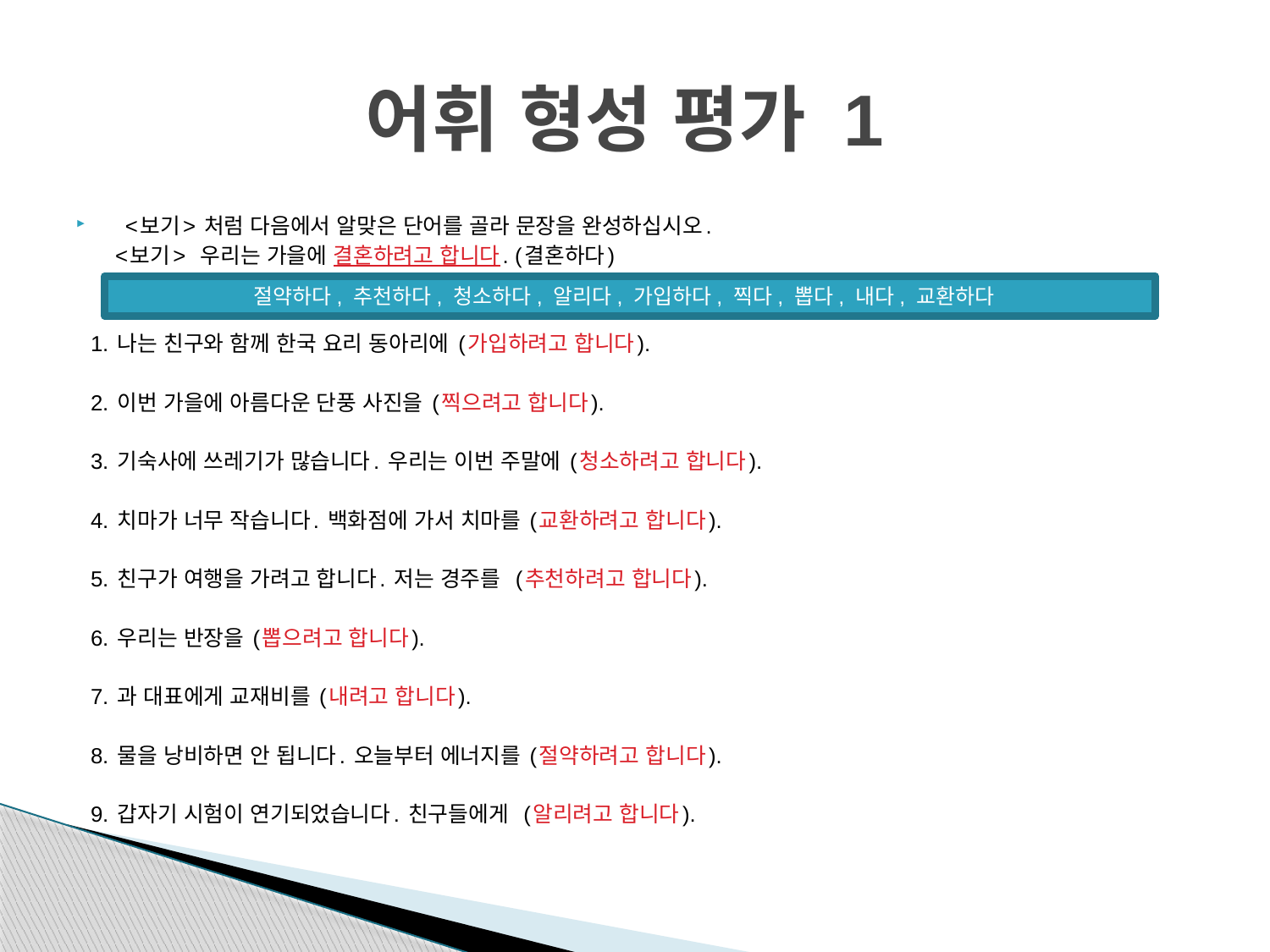

# 어휘 형성 평가 1
<보기> 처럼 다음에서 알맞은 단어를 골라 문장을 완성하십시오.
    <보기>  우리는 가을에 결혼하려고 합니다. (결혼하다)

1. 나는 친구와 함께 한국 요리 동아리에 (가입하려고 합니다).

2. 이번 가을에 아름다운 단풍 사진을 (찍으려고 합니다).

3. 기숙사에 쓰레기가 많습니다. 우리는 이번 주말에 (청소하려고 합니다).

4. 치마가 너무 작습니다. 백화점에 가서 치마를 (교환하려고 합니다).

5. 친구가 여행을 가려고 합니다. 저는 경주를  (추천하려고 합니다).

6. 우리는 반장을 (뽑으려고 합니다).

7. 과 대표에게 교재비를 (내려고 합니다).

8. 물을 낭비하면 안 됩니다. 오늘부터 에너지를 (절약하려고 합니다).

9. 갑자기 시험이 연기되었습니다. 친구들에게  (알리려고 합니다).
절약하다, 추천하다, 청소하다, 알리다, 가입하다, 찍다, 뽑다, 내다, 교환하다